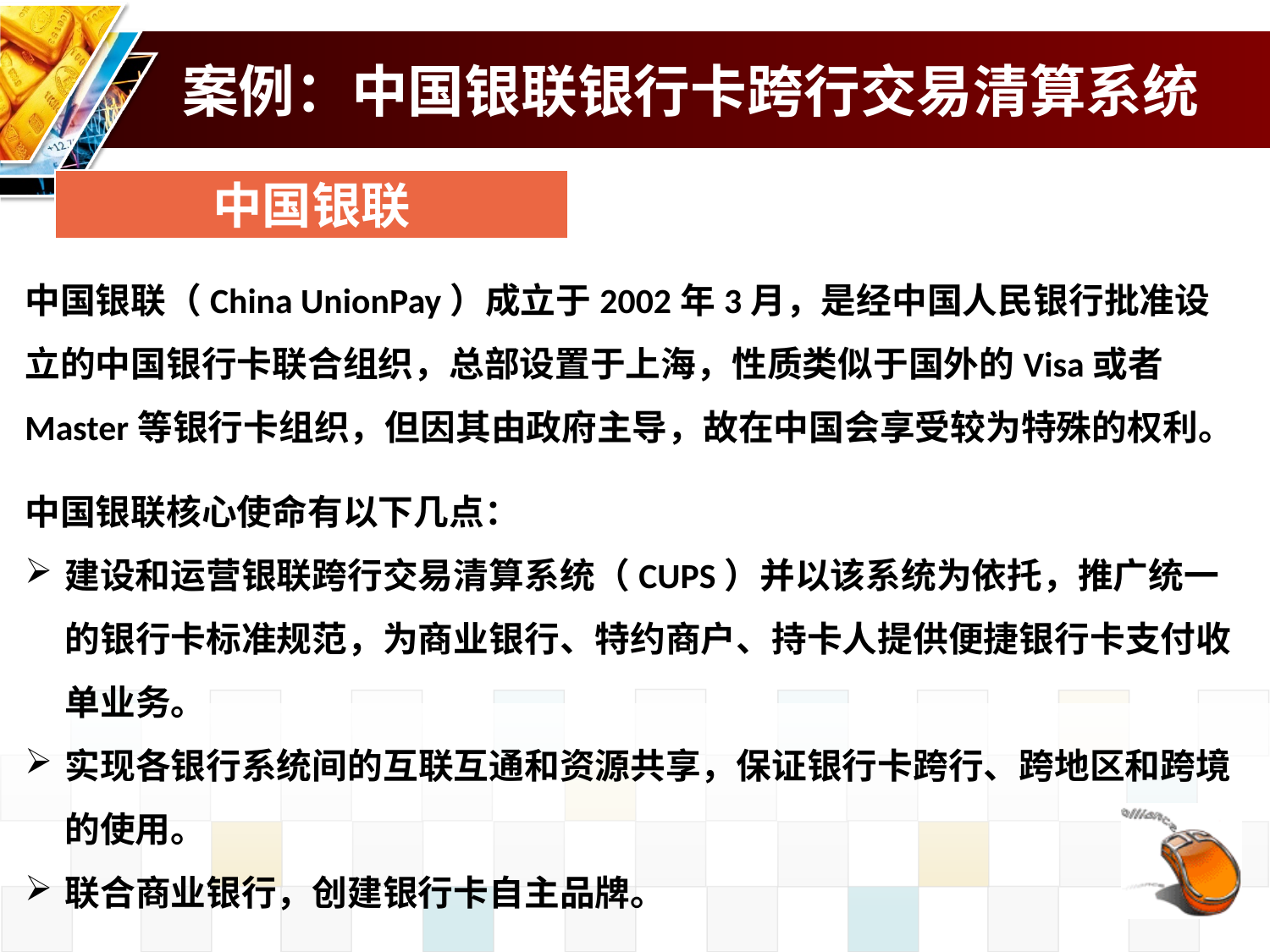

# 案例：中国银联银行卡跨行交易清算系统
中国银联
中国银联（China UnionPay）成立于2002年3月，是经中国人民银行批准设立的中国银行卡联合组织，总部设置于上海，性质类似于国外的Visa或者Master等银行卡组织，但因其由政府主导，故在中国会享受较为特殊的权利。
中国银联核心使命有以下几点：
建设和运营银联跨行交易清算系统（CUPS）并以该系统为依托，推广统一的银行卡标准规范，为商业银行、特约商户、持卡人提供便捷银行卡支付收单业务。
实现各银行系统间的互联互通和资源共享，保证银行卡跨行、跨地区和跨境的使用。
联合商业银行，创建银行卡自主品牌。